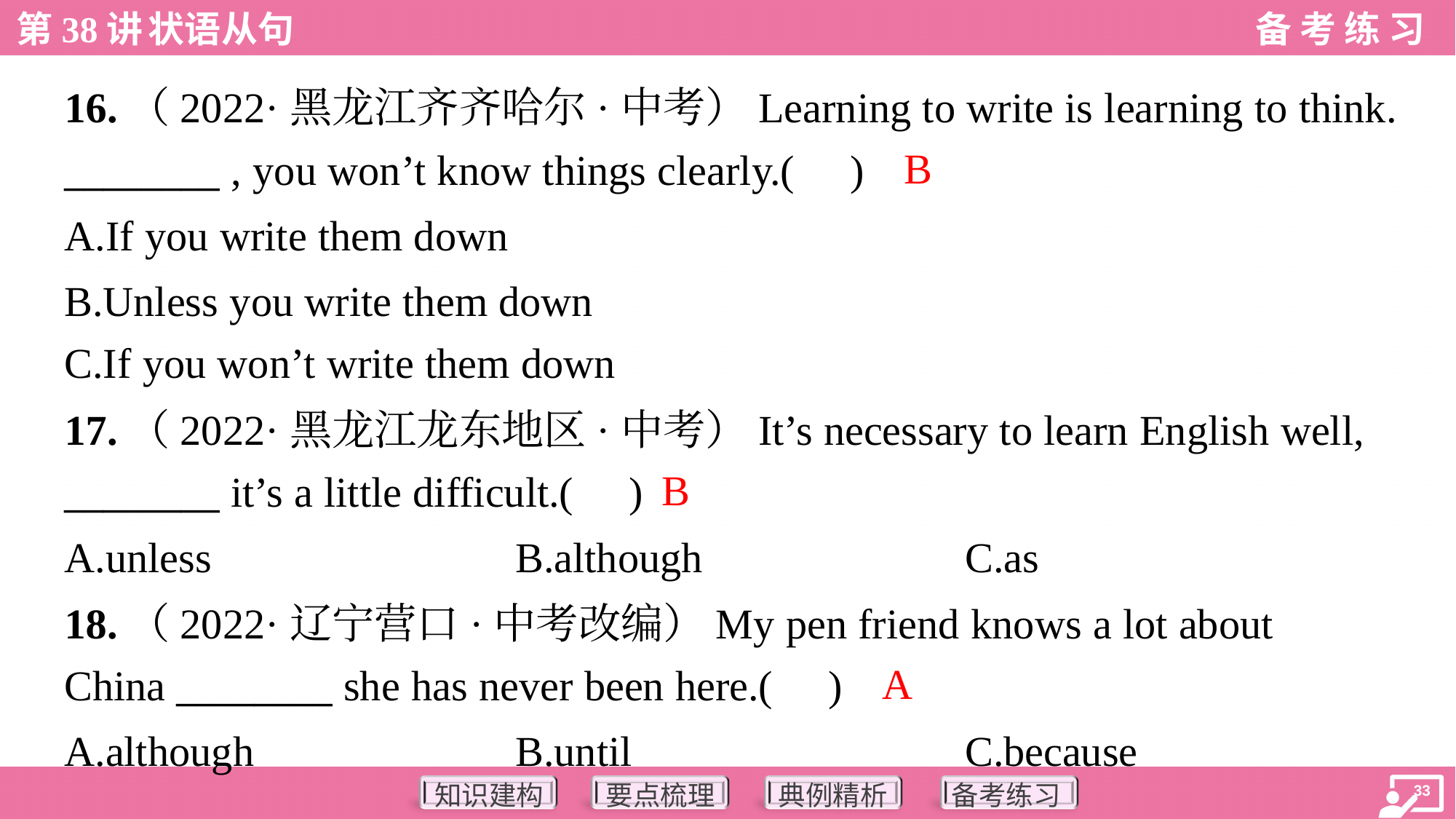

16.（2022·黑龙江齐齐哈尔·中考）Learning to write is learning to think.
________ , you won’t know things clearly.(     )
B
A.If you write them down
B.Unless you write them down
C.If you won’t write them down
17.（2022·黑龙江龙东地区·中考）It’s necessary to learn English well,
________ it’s a little difficult.(     )
B
A.unless	B.although	C.as
18.（2022·辽宁营口·中考改编）My pen friend knows a lot about
China ________ she has never been here.(     )
A
A.although	B.until	C.because